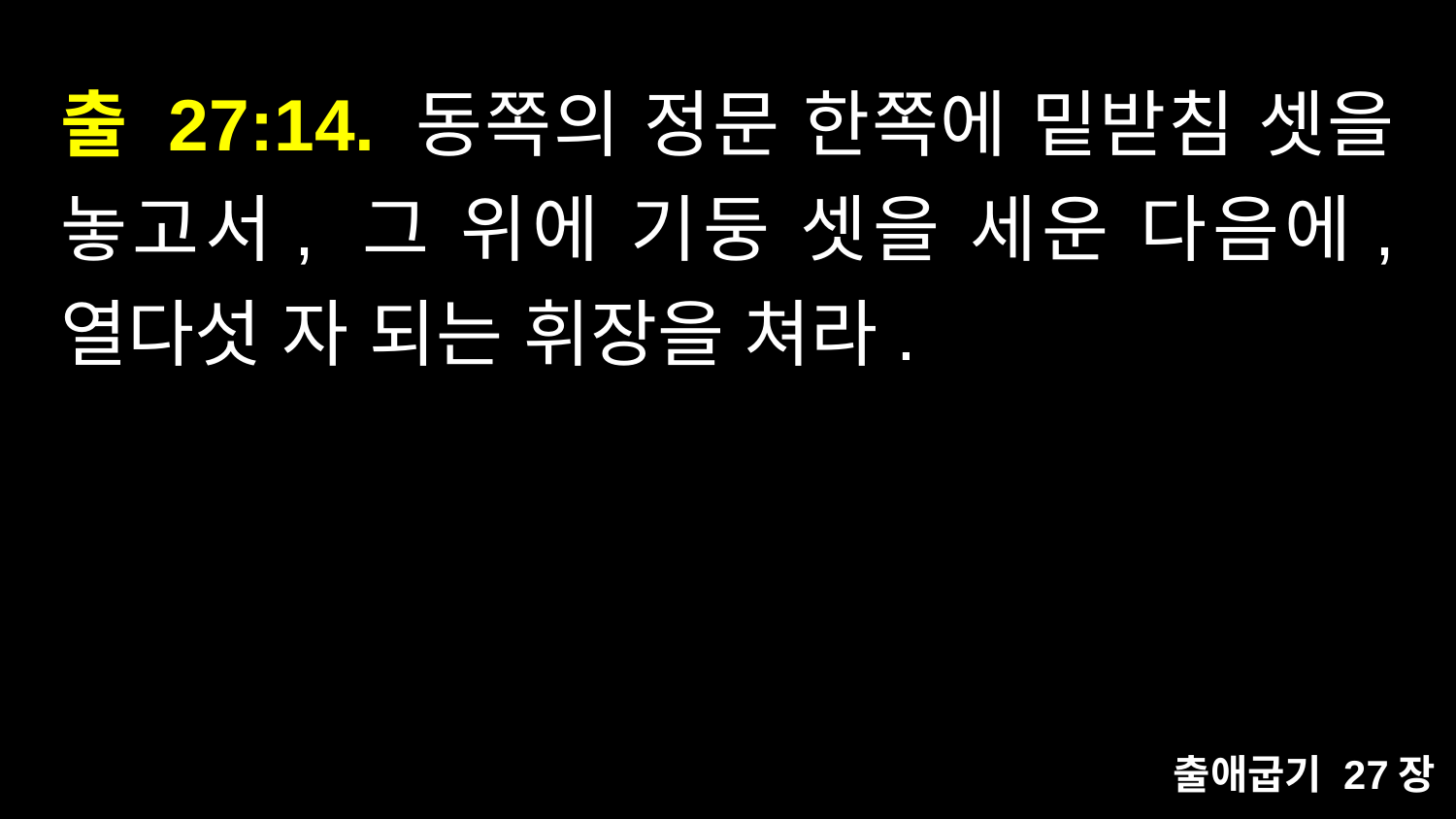

# 출 27:14. 동쪽의 정문 한쪽에 밑받침 셋을 놓고서, 그 위에 기둥 셋을 세운 다음에, 열다섯 자 되는 휘장을 쳐라.
출애굽기 27장